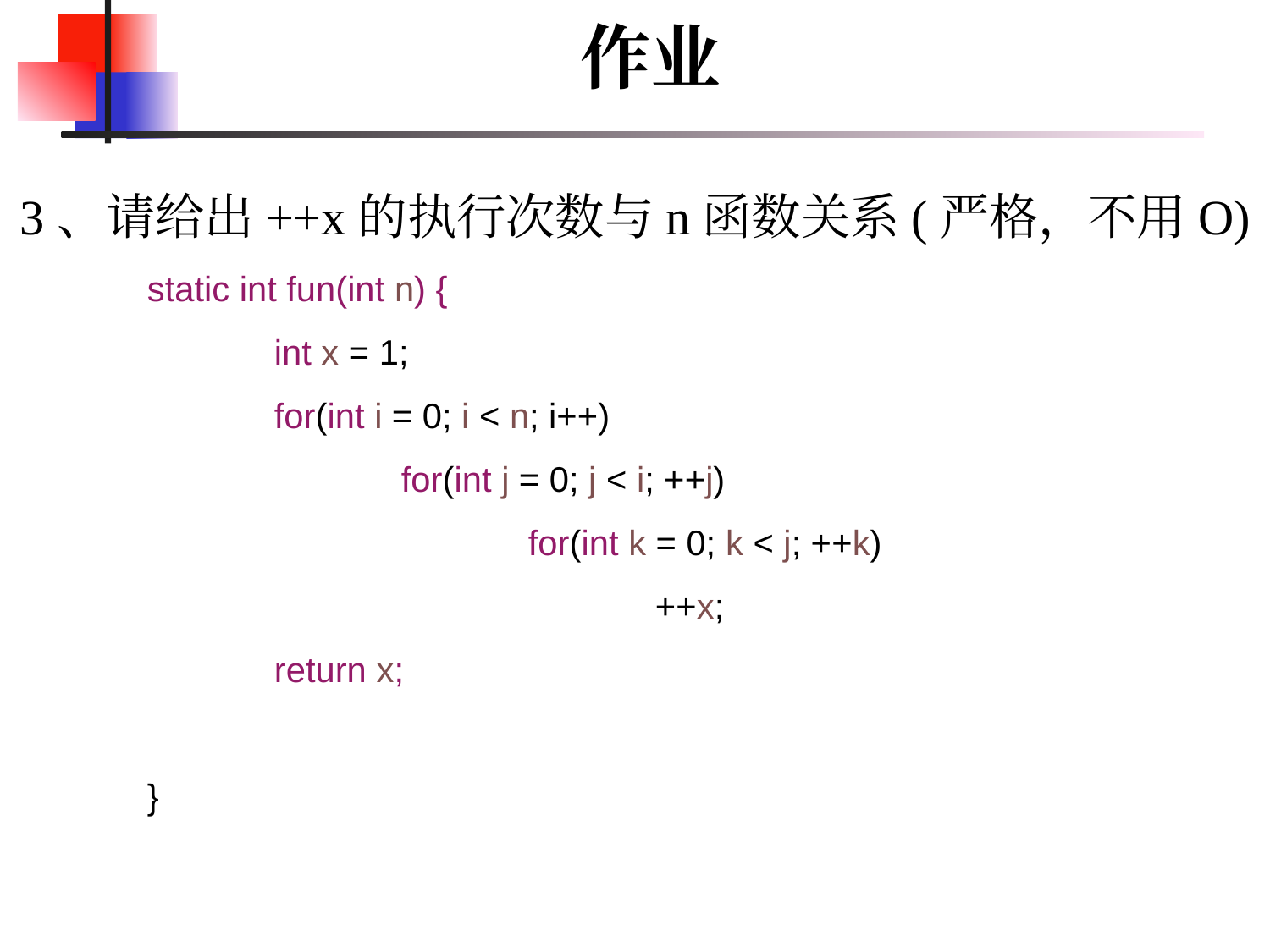

作业
3、请给出++x的执行次数与n函数关系(严格，不用O)
	static int fun(int n) {
		int x = 1;
		for(int i = 0; i < n; i++)
			for(int j = 0; j < i; ++j)
				for(int k = 0; k < j; ++k)
					++x;
		return x;

	}